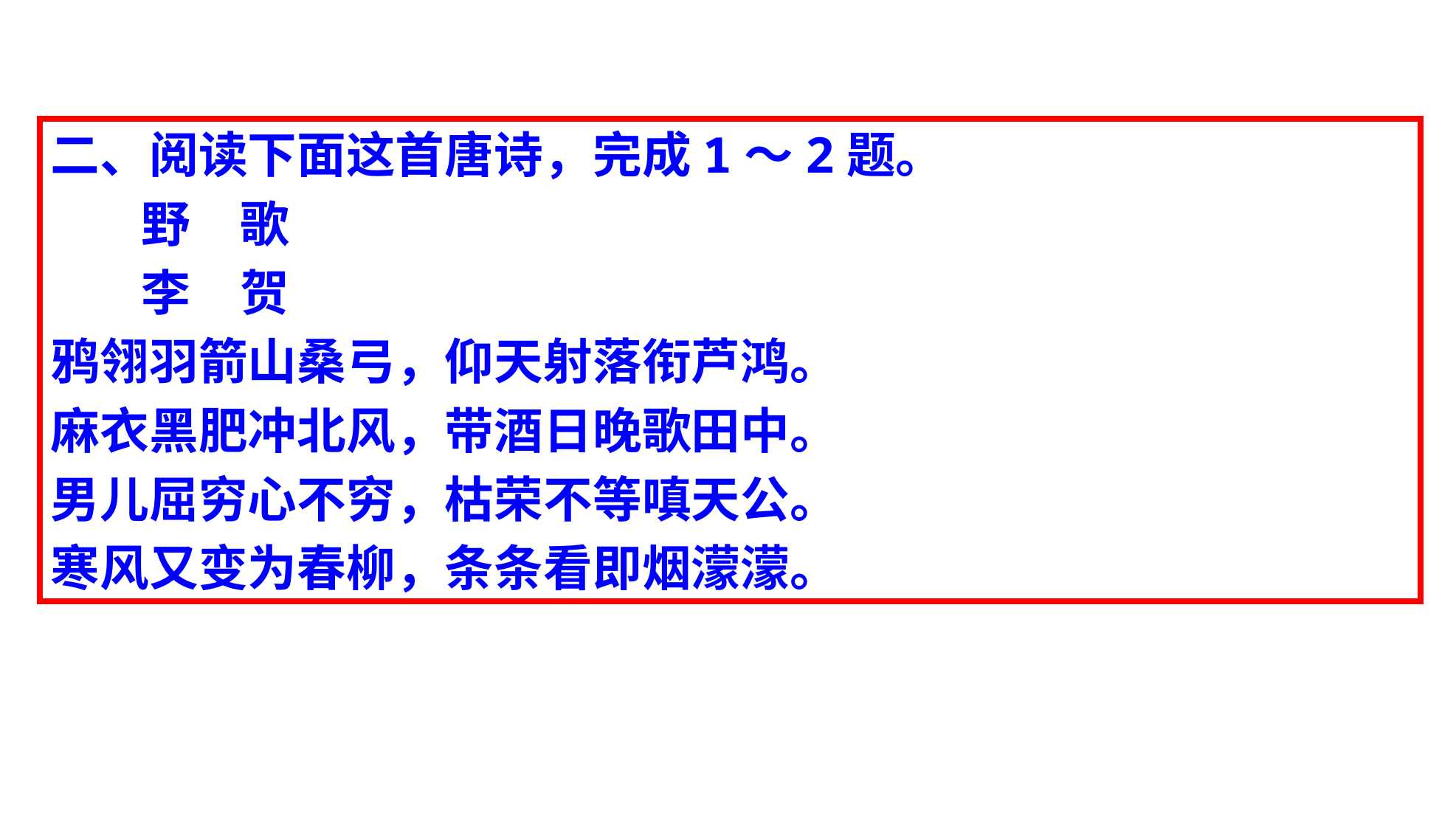

二、阅读下面这首唐诗，完成1～2题。
       野　歌
       李　贺
鸦翎羽箭山桑弓，仰天射落衔芦鸿。
麻衣黑肥冲北风，带酒日晚歌田中。
男儿屈穷心不穷，枯荣不等嗔天公。
寒风又变为春柳，条条看即烟濛濛。